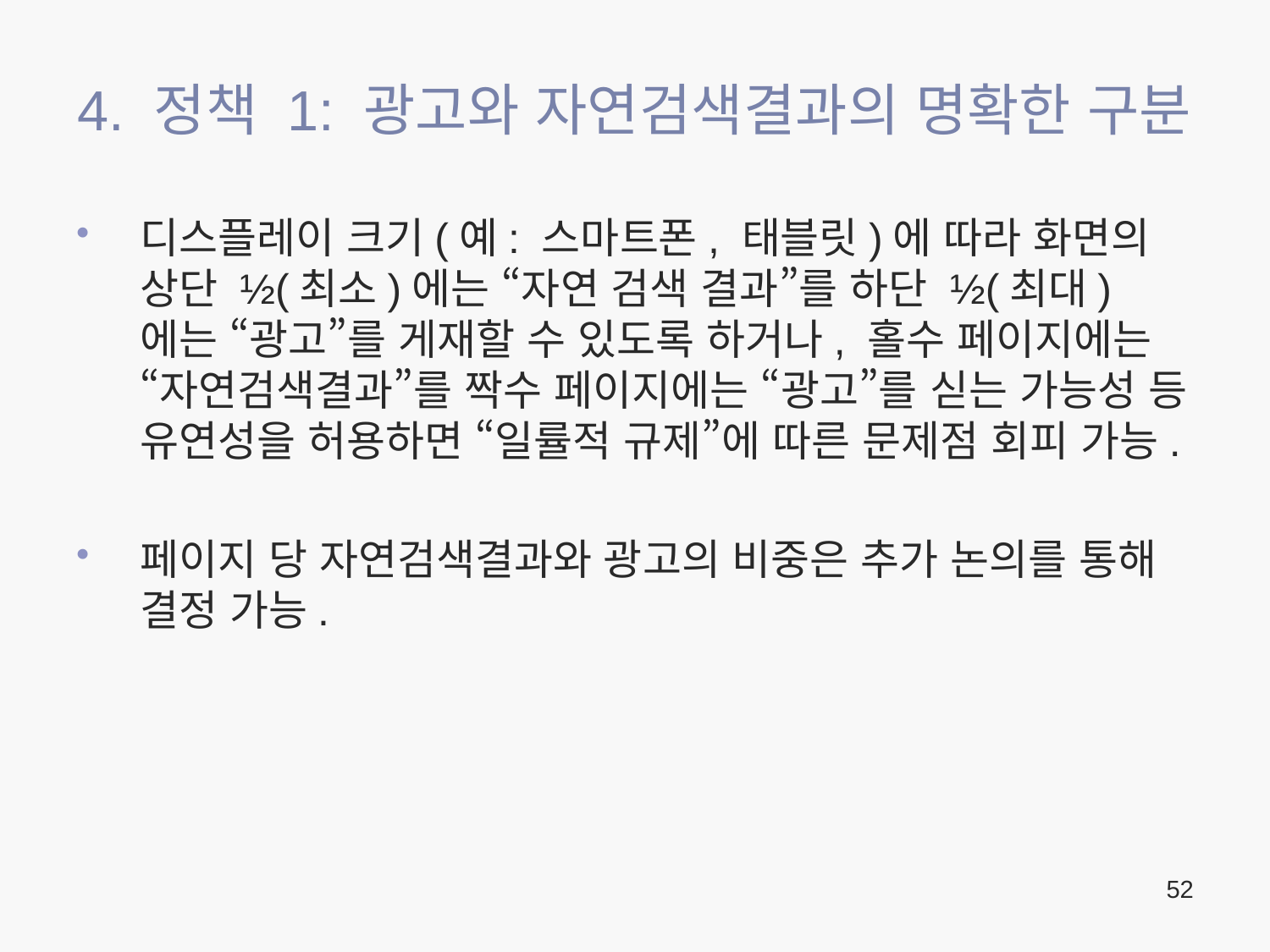

# 4. 정책 1: 광고와 자연검색결과의 명확한 구분
디스플레이 크기(예: 스마트폰, 태블릿)에 따라 화면의 상단 ½(최소)에는 “자연 검색 결과”를 하단 ½(최대)에는 “광고”를 게재할 수 있도록 하거나, 홀수 페이지에는 “자연검색결과”를 짝수 페이지에는 “광고”를 싣는 가능성 등 유연성을 허용하면 “일률적 규제”에 따른 문제점 회피 가능.

페이지 당 자연검색결과와 광고의 비중은 추가 논의를 통해 결정 가능.

52